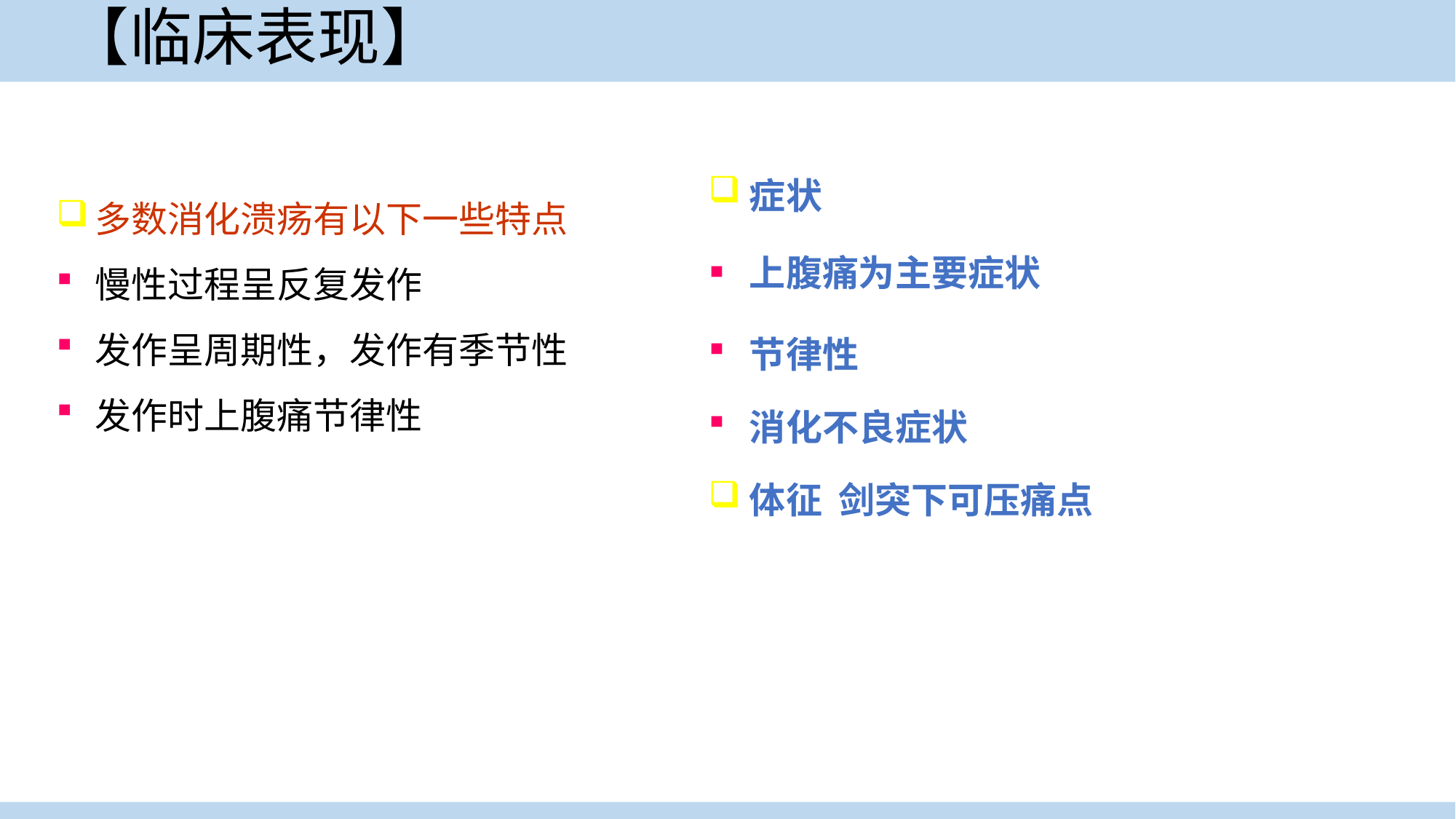

# 【临床表现】

多数消化溃疡有以下一些特点
慢性过程呈反复发作
发作呈周期性，发作有季节性
发作时上腹痛节律性
症状
上腹痛为主要症状
节律性
消化不良症状
体征  剑突下可压痛点